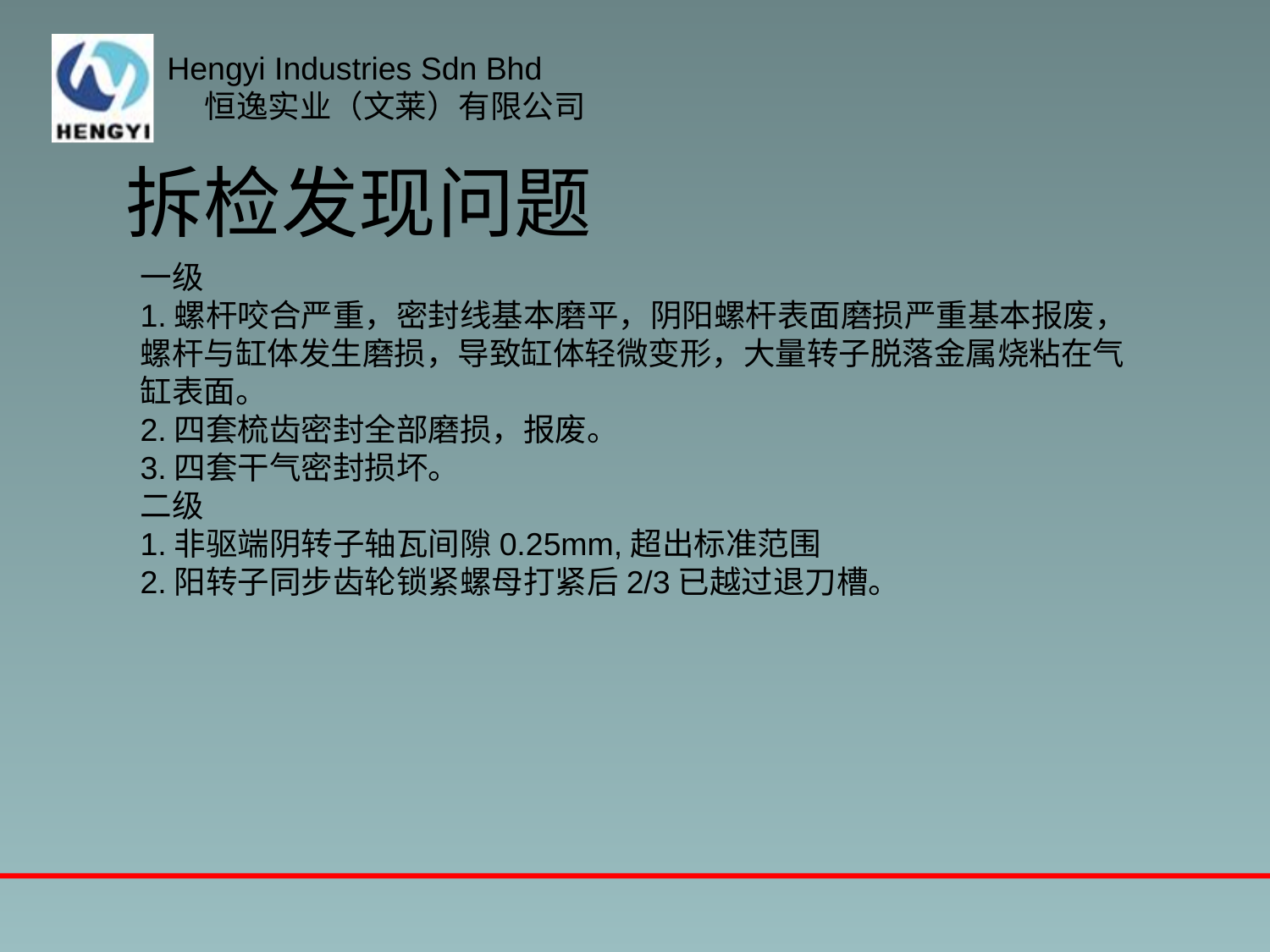

# 拆检发现问题
一级
1.螺杆咬合严重，密封线基本磨平，阴阳螺杆表面磨损严重基本报废，螺杆与缸体发生磨损，导致缸体轻微变形，大量转子脱落金属烧粘在气缸表面。
2.四套梳齿密封全部磨损，报废。
3.四套干气密封损坏。
二级
1.非驱端阴转子轴瓦间隙0.25mm,超出标准范围
2.阳转子同步齿轮锁紧螺母打紧后2/3已越过退刀槽。